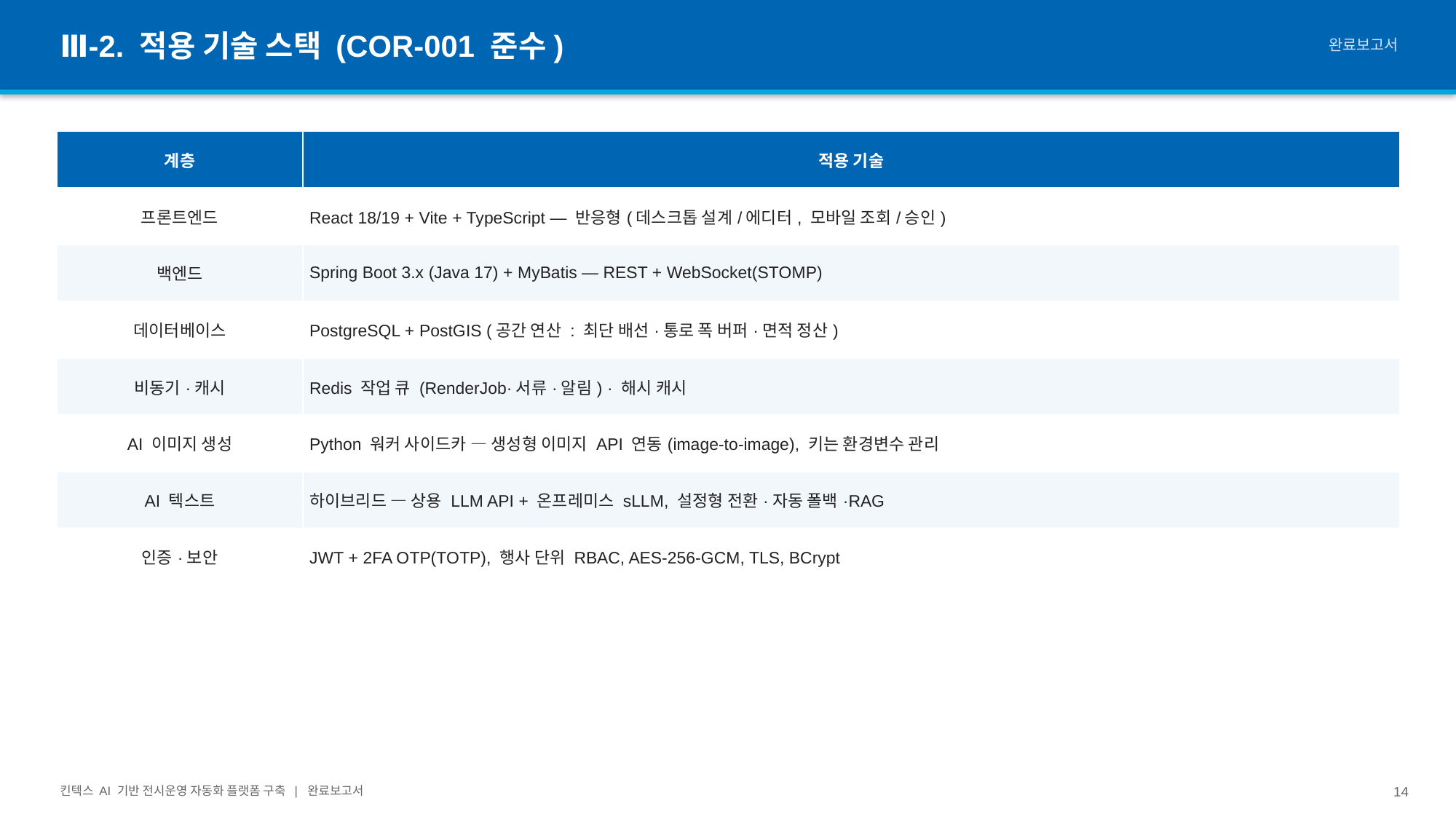

Ⅲ-2. 적용 기술 스택 (COR-001 준수)
완료보고서

| 계층 | 적용 기술 |
| --- | --- |
| 프론트엔드 | React 18/19 + Vite + TypeScript — 반응형(데스크톱 설계/에디터, 모바일 조회/승인) |
| 백엔드 | Spring Boot 3.x (Java 17) + MyBatis — REST + WebSocket(STOMP) |
| 데이터베이스 | PostgreSQL + PostGIS (공간 연산 : 최단 배선·통로 폭 버퍼·면적 정산) |
| 비동기·캐시 | Redis 작업 큐 (RenderJob·서류·알림) · 해시 캐시 |
| AI 이미지 생성 | Python 워커 사이드카 — 생성형 이미지 API 연동(image-to-image), 키는 환경변수 관리 |
| AI 텍스트 | 하이브리드 — 상용 LLM API + 온프레미스 sLLM, 설정형 전환·자동 폴백·RAG |
| 인증·보안 | JWT + 2FA OTP(TOTP), 행사 단위 RBAC, AES-256-GCM, TLS, BCrypt |
킨텍스 AI 기반 전시운영 자동화 플랫폼 구축  |  완료보고서
14